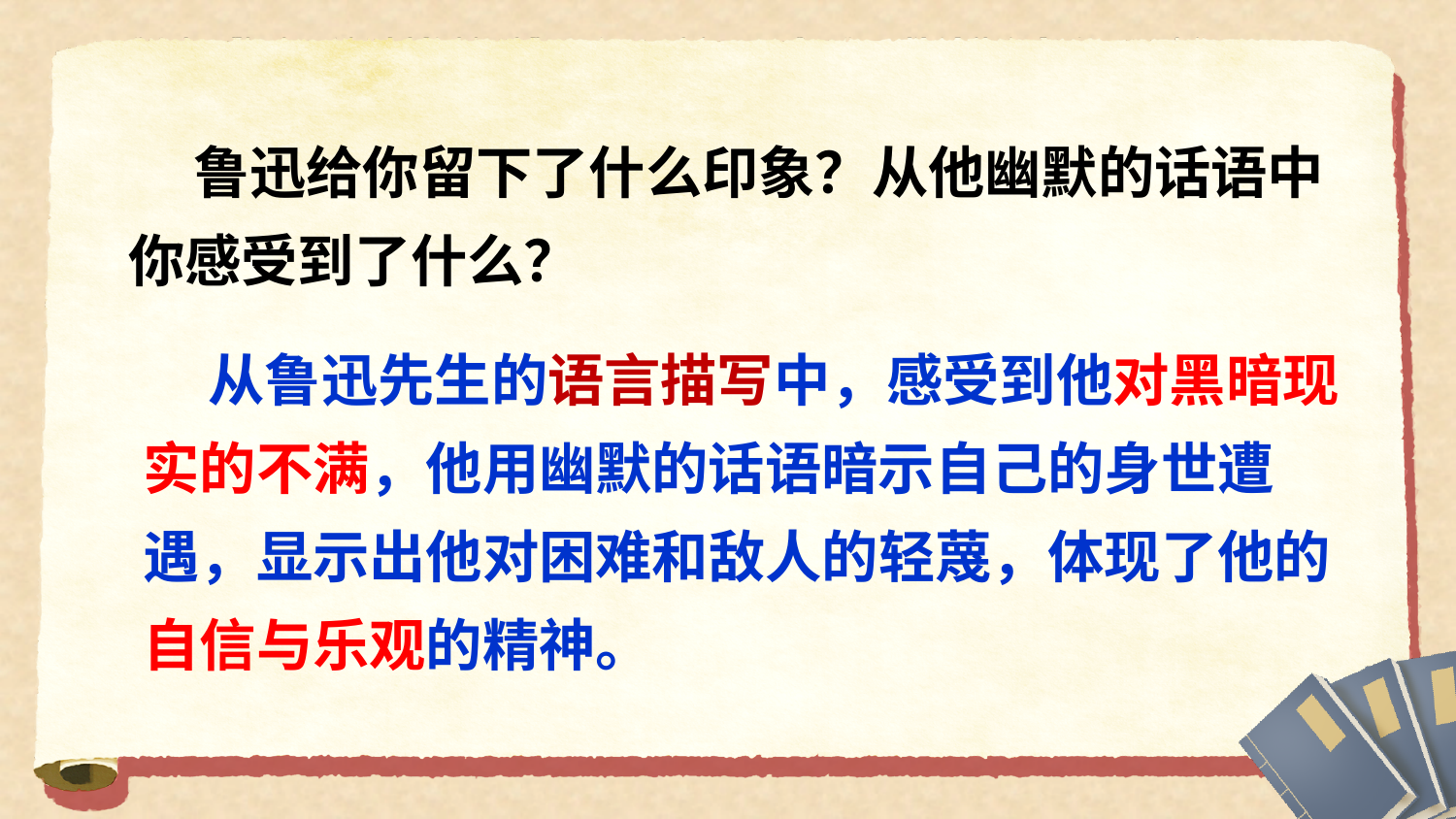

鲁迅给你留下了什么印象？从他幽默的话语中你感受到了什么？
    从鲁迅先生的语言描写中，感受到他对黑暗现实的不满，他用幽默的话语暗示自己的身世遭遇，显示出他对困难和敌人的轻蔑，体现了他的自信与乐观的精神。